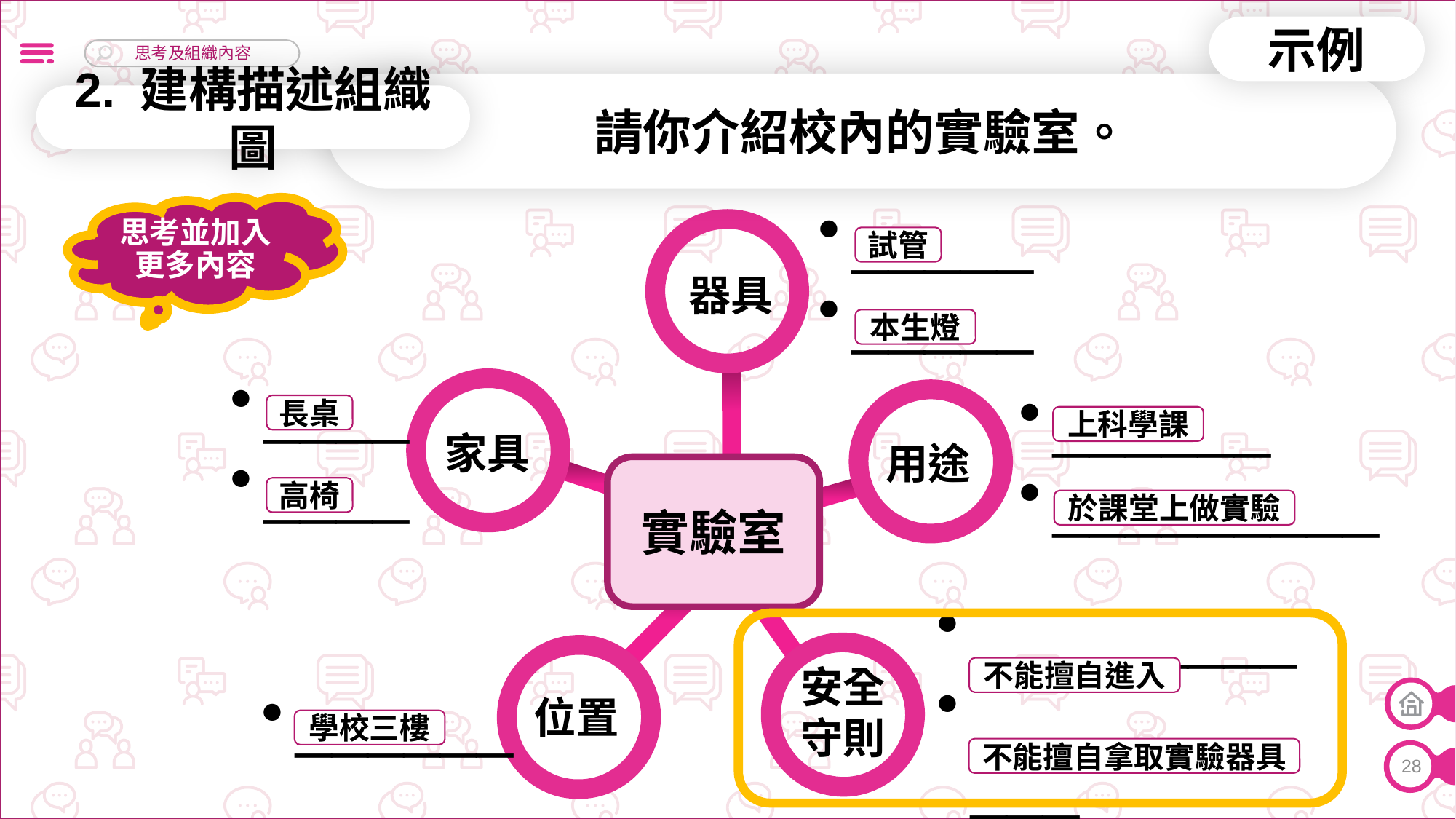

示例
請你介紹校內的實驗室。
2. 建構描述組織圖
思考並加入更多內容
_____
_____

試管
器具
本生燈

____
____
______
_________
長桌
上科學課
家具
用途
實驗室
高椅
於課堂上做實驗

_________
____________
______
安全
守則
不能擅自進入
位置
學校三樓
不能擅自拿取實驗器具
28